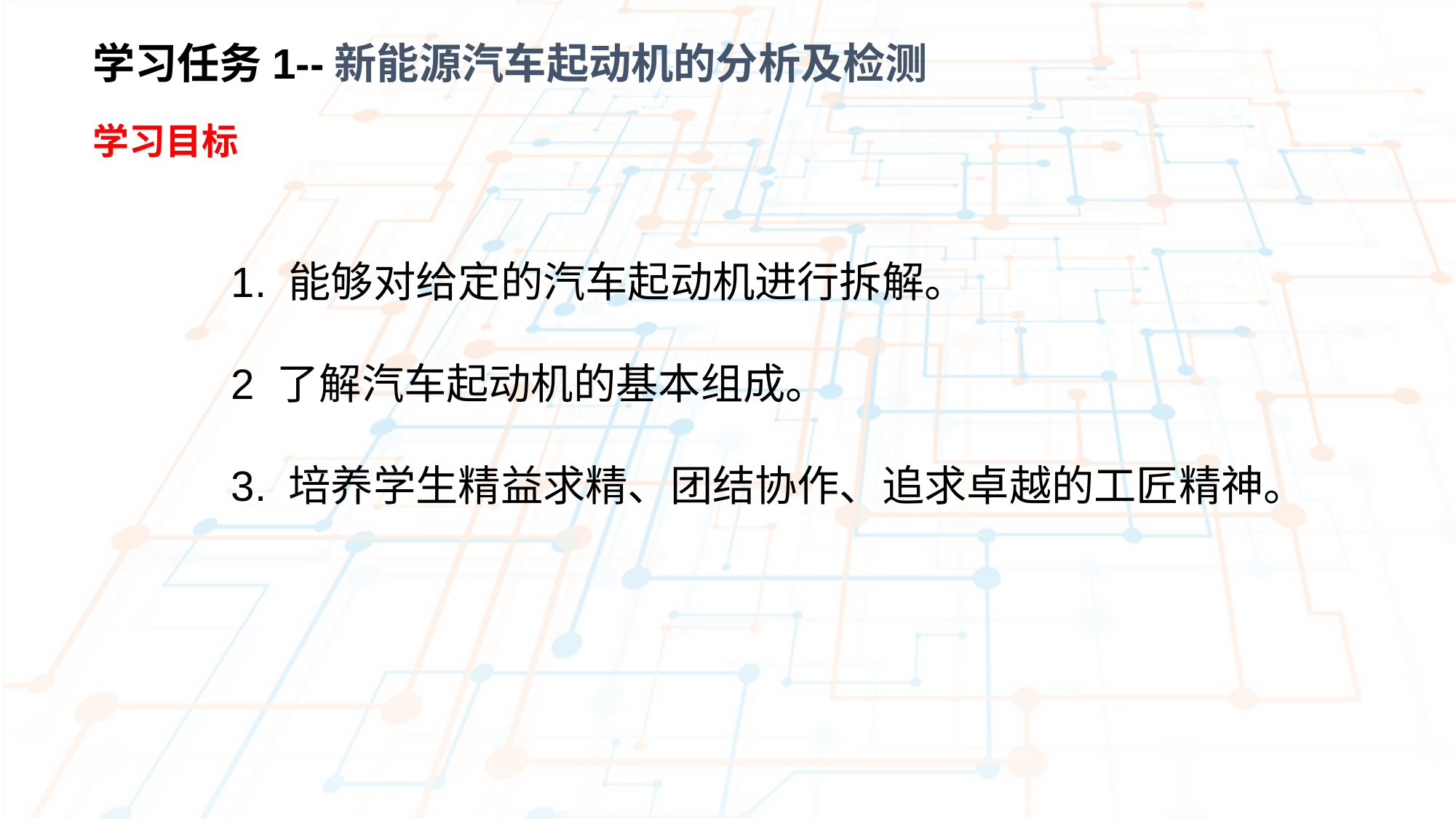

学习任务1--新能源汽车起动机的分析及检测
学习目标

1. 能够对给定的汽车起动机进行拆解。
2 了解汽车起动机的基本组成。
3. 培养学生精益求精、团结协作、追求卓越的工匠精神。